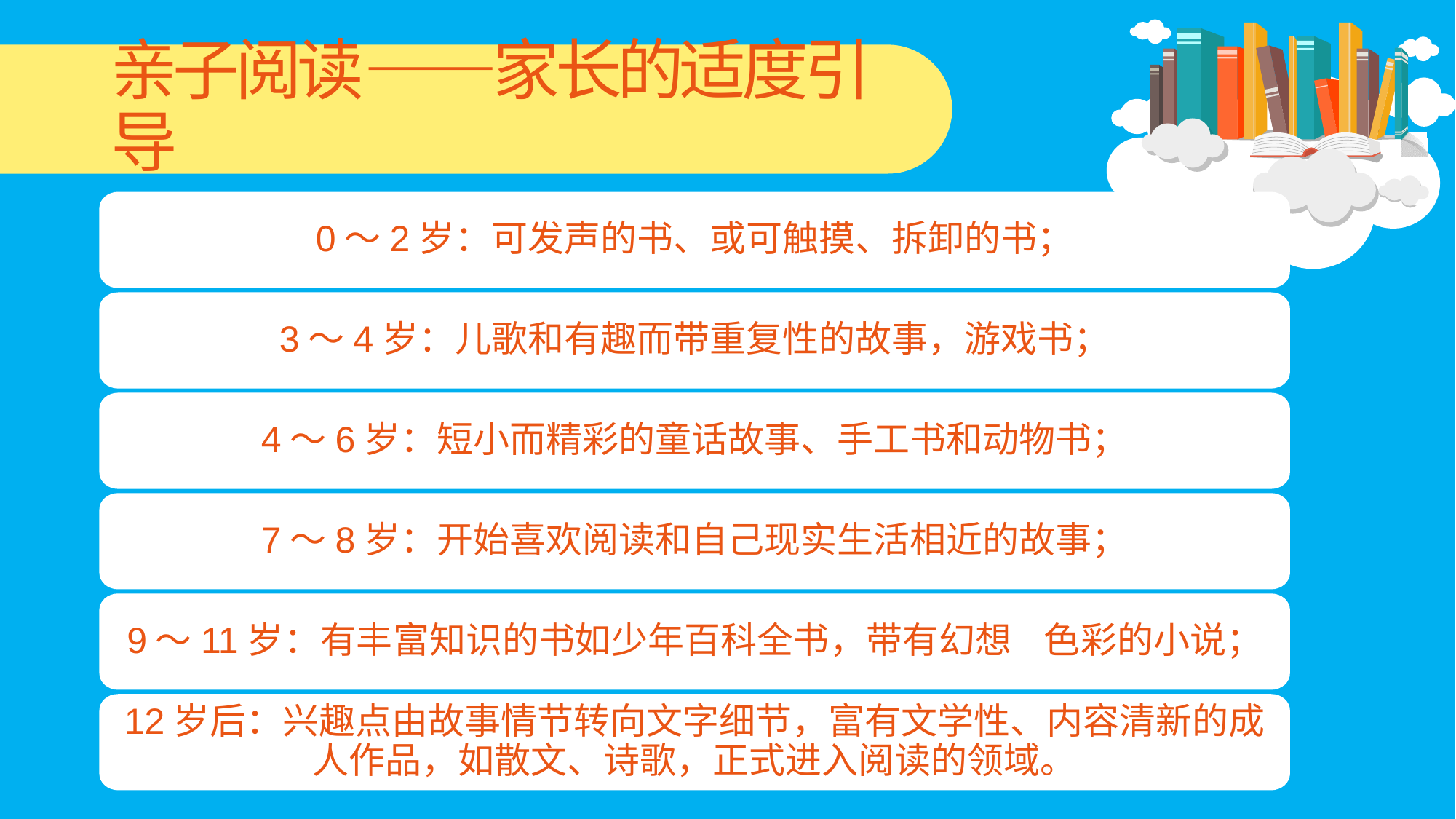

# 亲子阅读——家长的适度引导
0～2岁：可发声的书、或可触摸、拆卸的书；
3～4岁：儿歌和有趣而带重复性的故事，游戏书；
4～6岁：短小而精彩的童话故事、手工书和动物书；
7～8岁：开始喜欢阅读和自己现实生活相近的故事；
9～11岁：有丰富知识的书如少年百科全书，带有幻想    色彩的小说；
12岁后：兴趣点由故事情节转向文字细节，富有文学性、内容清新的成人作品，如散文、诗歌，正式进入阅读的领域。